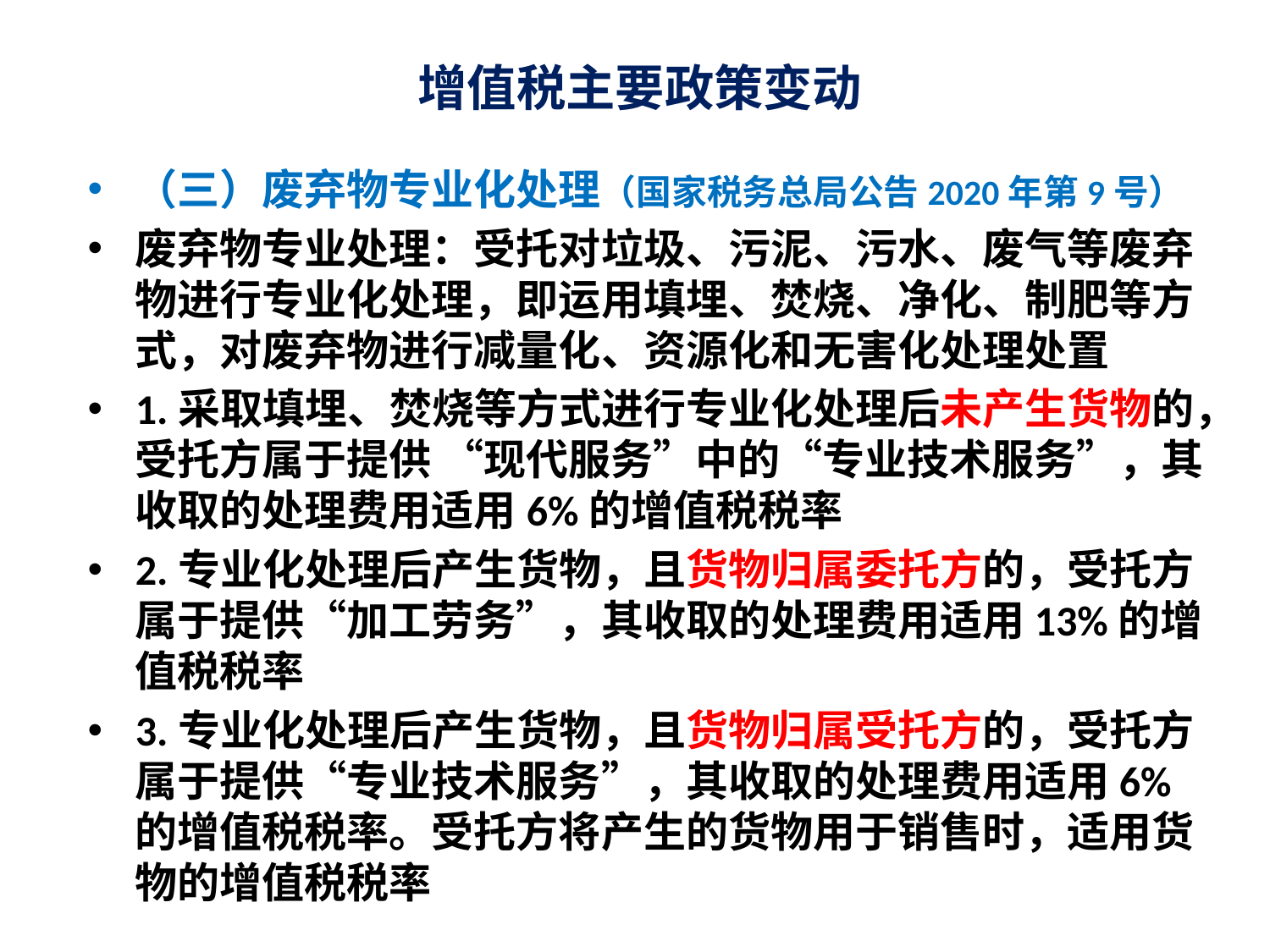

# 增值税主要政策变动
（三）废弃物专业化处理（国家税务总局公告2020年第9号）
废弃物专业处理：受托对垃圾、污泥、污水、废气等废弃物进行专业化处理，即运用填埋、焚烧、净化、制肥等方式，对废弃物进行减量化、资源化和无害化处理处置
1.采取填埋、焚烧等方式进行专业化处理后未产生货物的，受托方属于提供 “现代服务”中的“专业技术服务”，其收取的处理费用适用6%的增值税税率
2.专业化处理后产生货物，且货物归属委托方的，受托方属于提供“加工劳务”，其收取的处理费用适用13%的增值税税率
3.专业化处理后产生货物，且货物归属受托方的，受托方属于提供“专业技术服务”，其收取的处理费用适用6%的增值税税率。受托方将产生的货物用于销售时，适用货物的增值税税率